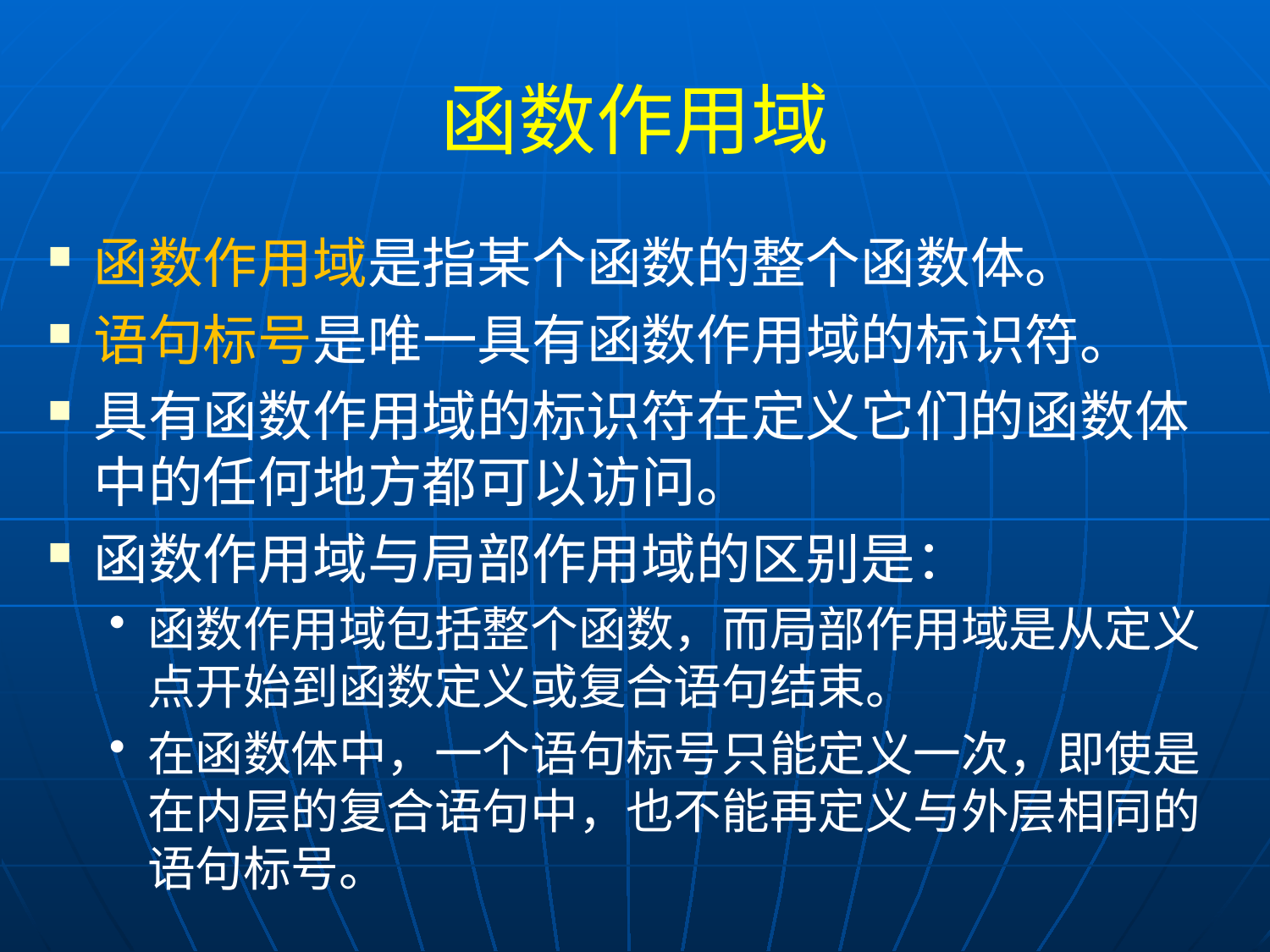

# 函数作用域
函数作用域是指某个函数的整个函数体。
语句标号是唯一具有函数作用域的标识符。
具有函数作用域的标识符在定义它们的函数体中的任何地方都可以访问。
函数作用域与局部作用域的区别是：
函数作用域包括整个函数，而局部作用域是从定义点开始到函数定义或复合语句结束。
在函数体中，一个语句标号只能定义一次，即使是在内层的复合语句中，也不能再定义与外层相同的语句标号。